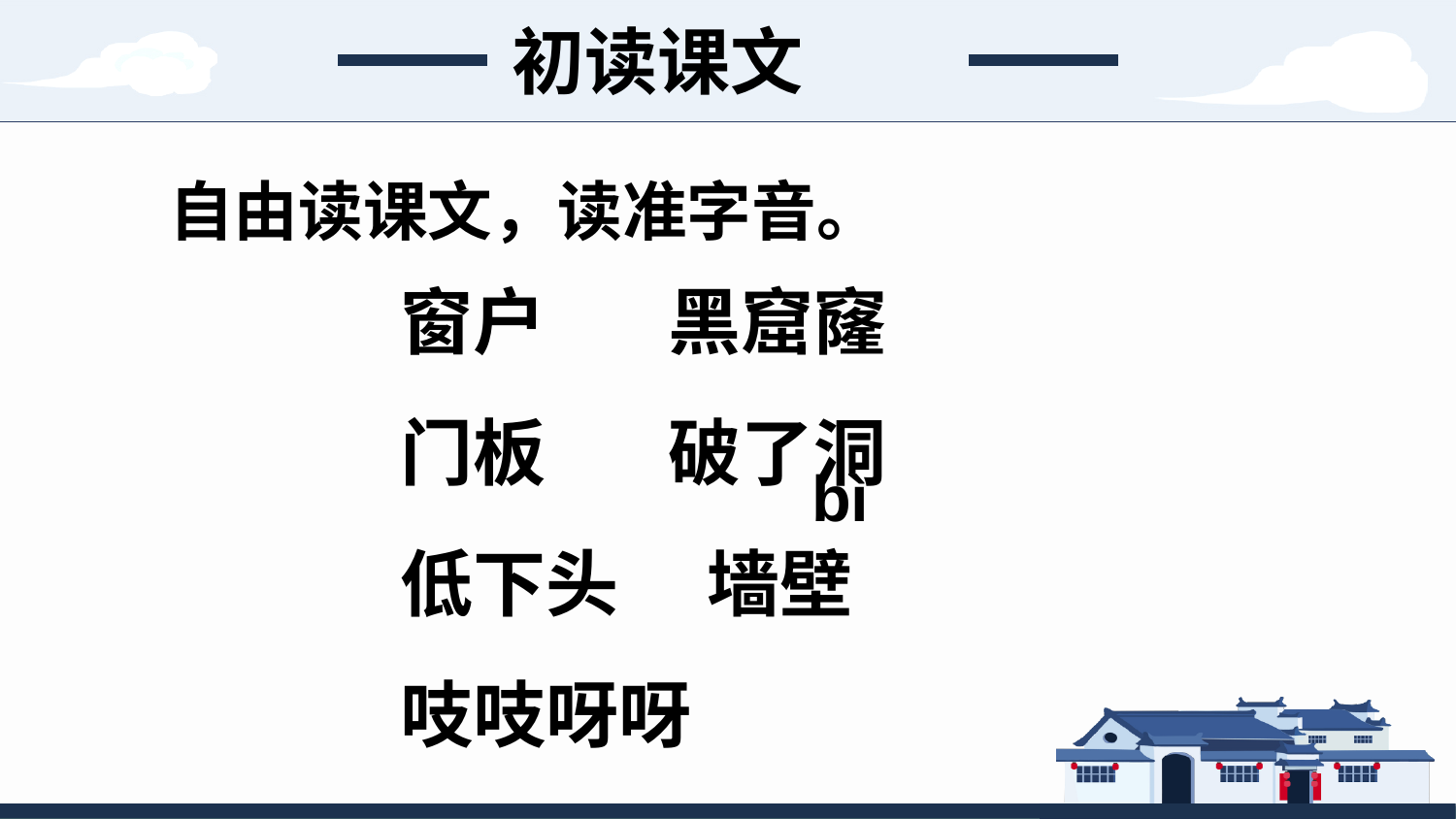

初读课文
自由读课文，读准字音。
窗户　   黑窟窿
门板　   破了洞
低下头　 墙壁
吱吱呀呀
bì